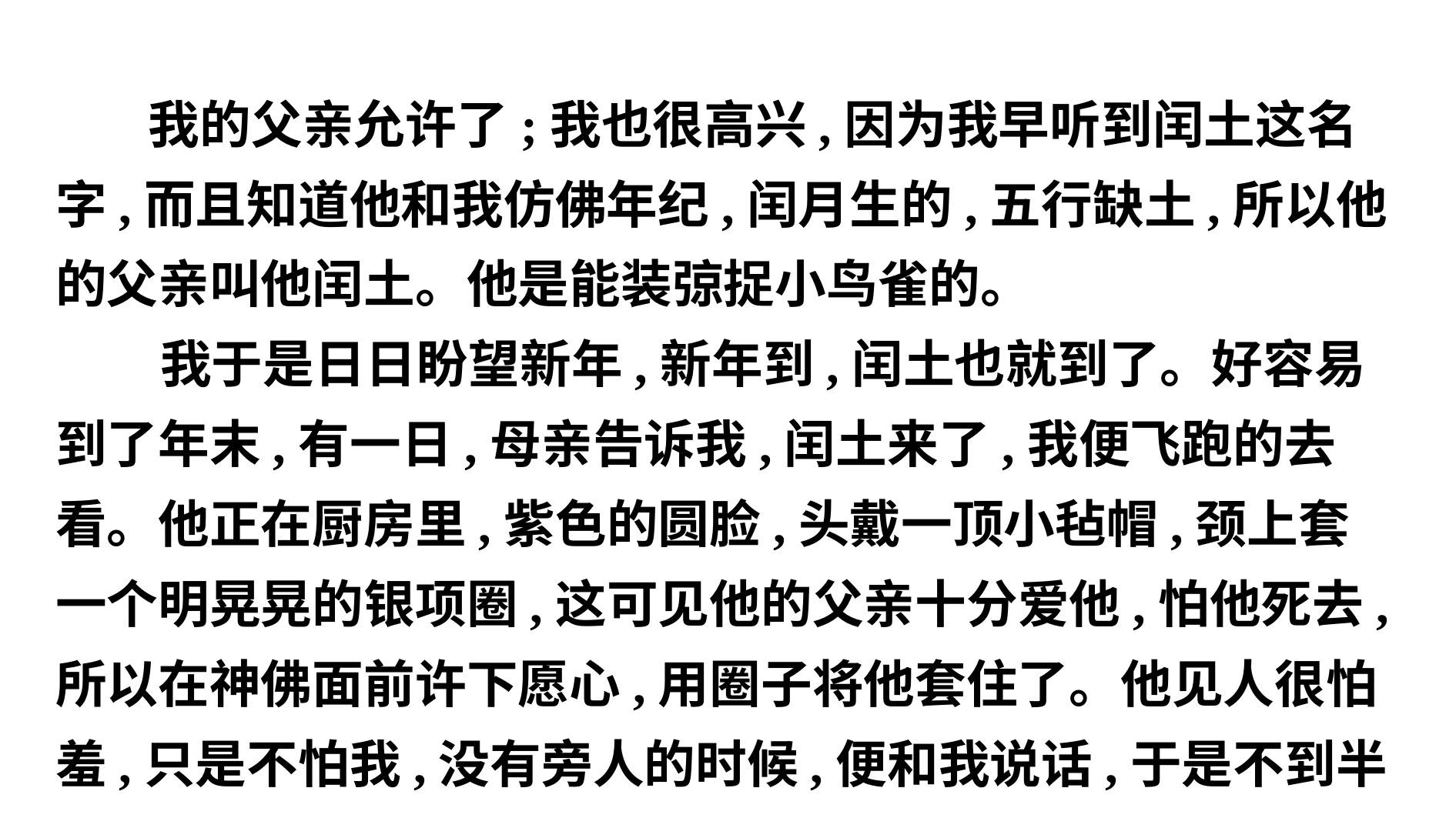

我的父亲允许了;我也很高兴,因为我早听到闰土这名字,而且知道他和我仿佛年纪,闰月生的,五行缺土,所以他的父亲叫他闰土。他是能装弶捉小鸟雀的。
     我于是日日盼望新年,新年到,闰土也就到了。好容易到了年末,有一日,母亲告诉我,闰土来了,我便飞跑的去看。他正在厨房里,紫色的圆脸,头戴一顶小毡帽,颈上套一个明晃晃的银项圈,这可见他的父亲十分爱他,怕他死去,所以在神佛面前许下愿心,用圈子将他套住了。他见人很怕羞,只是不怕我,没有旁人的时候,便和我说话,于是不到半日,我们便熟识了。